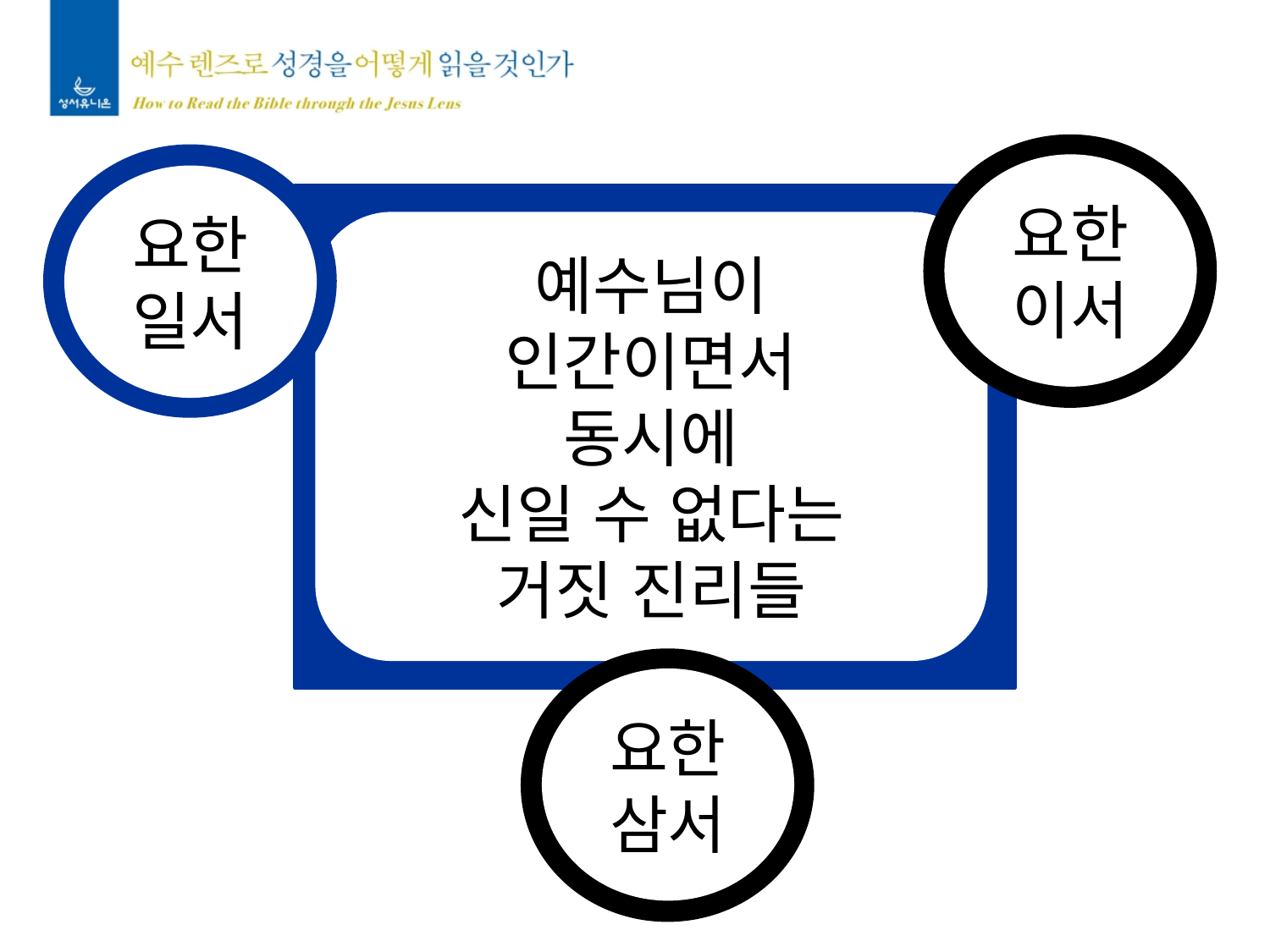

요한
이서
요한
일서

예수님이
인간이면서
동시에
신일 수 없다는
거짓 진리들

요한
삼서